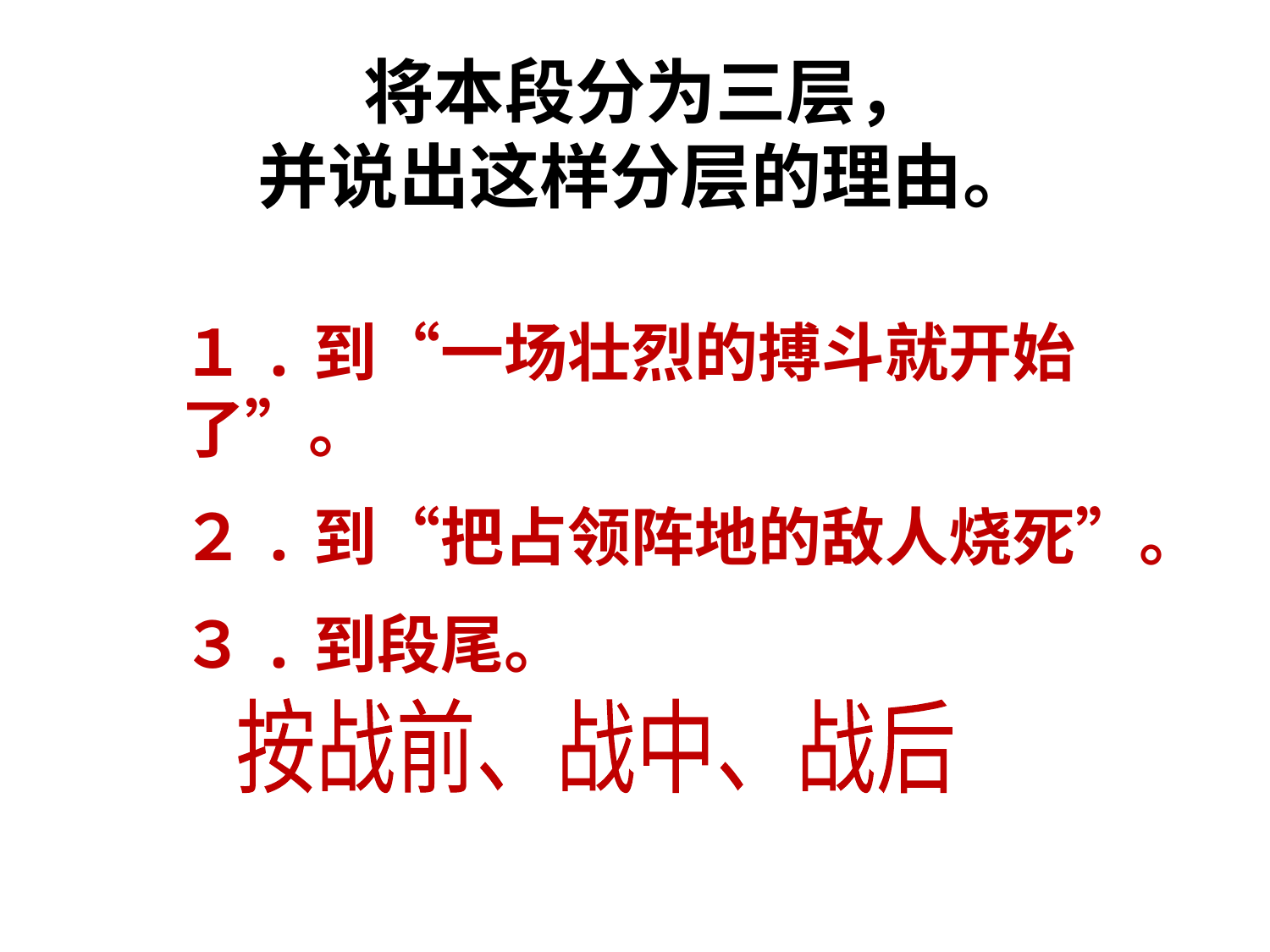

将本段分为三层，
并说出这样分层的理由。
１.到“一场壮烈的搏斗就开始了”。
２.到“把占领阵地的敌人烧死”。
３.到段尾。
按战前、战中、战后